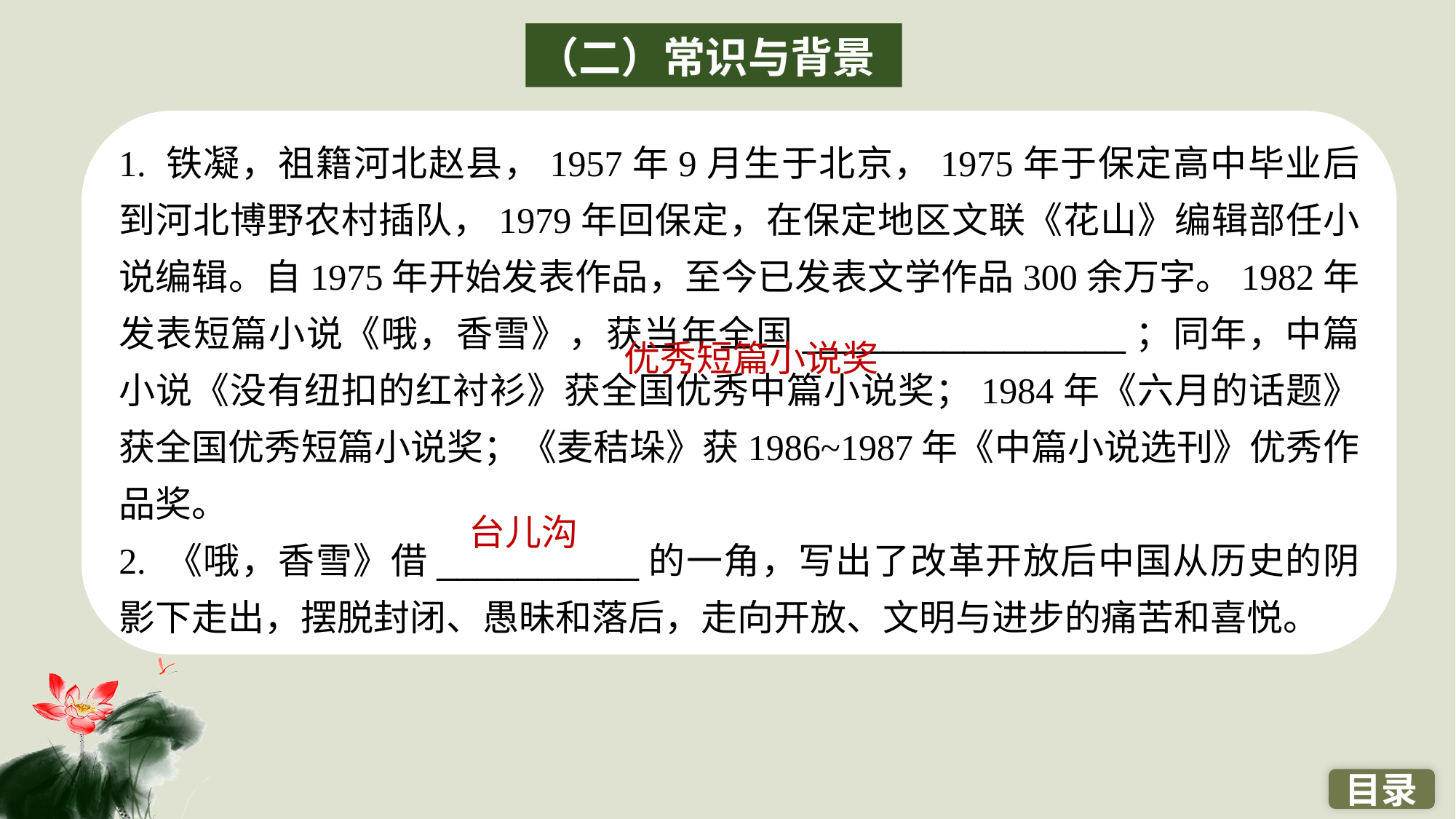

（二）常识与背景
1. 铁凝，祖籍河北赵县，1957年9月生于北京，1975年于保定高中毕业后到河北博野农村插队，1979年回保定，在保定地区文联《花山》编辑部任小说编辑。自1975年开始发表作品，至今已发表文学作品300余万字。1982年发表短篇小说《哦，香雪》，获当年全国________________；同年，中篇小说《没有纽扣的红衬衫》获全国优秀中篇小说奖；1984年《六月的话题》获全国优秀短篇小说奖；《麦秸垛》获1986~1987年《中篇小说选刊》优秀作品奖。
2. 《哦，香雪》借__________的一角，写出了改革开放后中国从历史的阴影下走出，摆脱封闭、愚昧和落后，走向开放、文明与进步的痛苦和喜悦。
优秀短篇小说奖
台儿沟